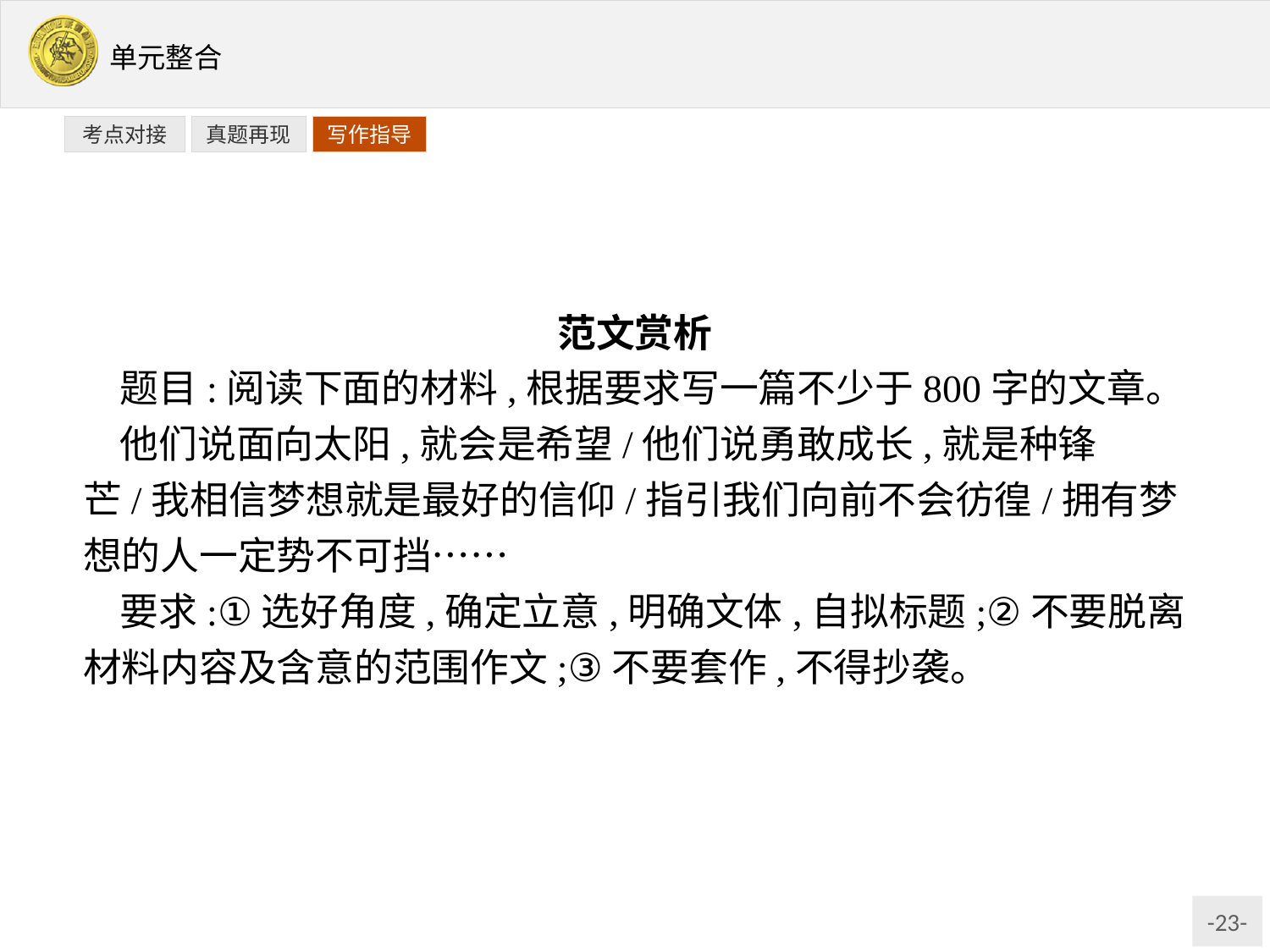

写作指导
考点对接
真题再现
范文赏析
题目:阅读下面的材料,根据要求写一篇不少于800字的文章。
他们说面向太阳,就会是希望/他们说勇敢成长,就是种锋芒/我相信梦想就是最好的信仰/指引我们向前不会彷徨/拥有梦想的人一定势不可挡……
要求:①选好角度,确定立意,明确文体,自拟标题;②不要脱离材料内容及含意的范围作文;③不要套作,不得抄袭。